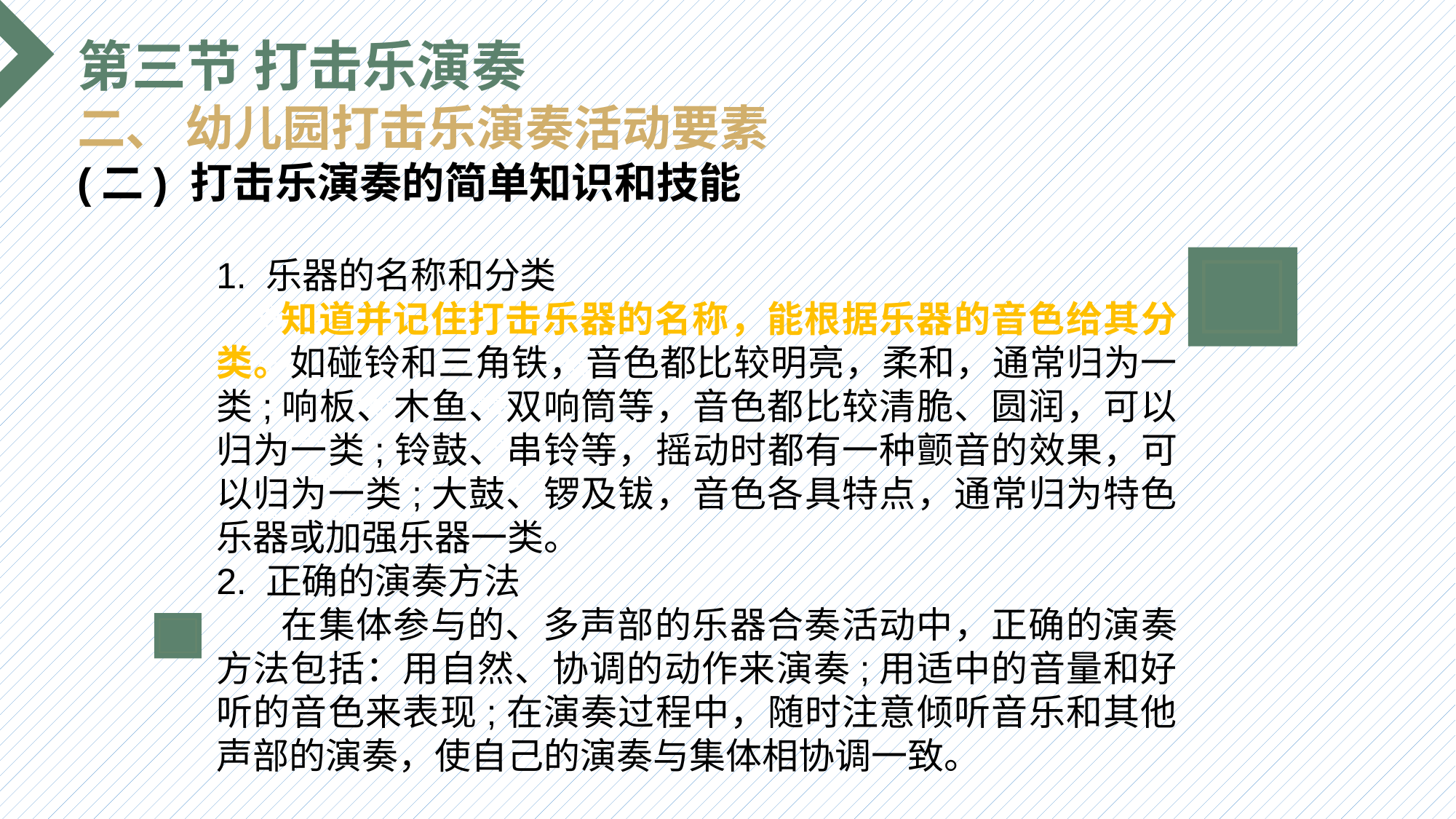

第三节 打击乐演奏
二、 幼儿园打击乐演奏活动要素
(二) 打击乐演奏的简单知识和技能

1. 乐器的名称和分类
      知道并记住打击乐器的名称，能根据乐器的音色给其分类。如碰铃和三角铁，音色都比较明亮，柔和，通常归为一类;响板、木鱼、双响筒等，音色都比较清脆、圆润，可以归为一类;铃鼓、串铃等，摇动时都有一种颤音的效果，可以归为一类;大鼓、锣及钹，音色各具特点，通常归为特色乐器或加强乐器一类。
2. 正确的演奏方法
      在集体参与的、多声部的乐器合奏活动中，正确的演奏方法包括：用自然、协调的动作来演奏;用适中的音量和好听的音色来表现;在演奏过程中，随时注意倾听音乐和其他声部的演奏，使自己的演奏与集体相协调一致。

选题背景
输入您的内容，请简要说明，言简意赅即可输入您的内容，请简要说明，言简意赅即可输入您的内容，请简要说明，言简意赅即可输入您的内容，请简要说明，言简意赅即可